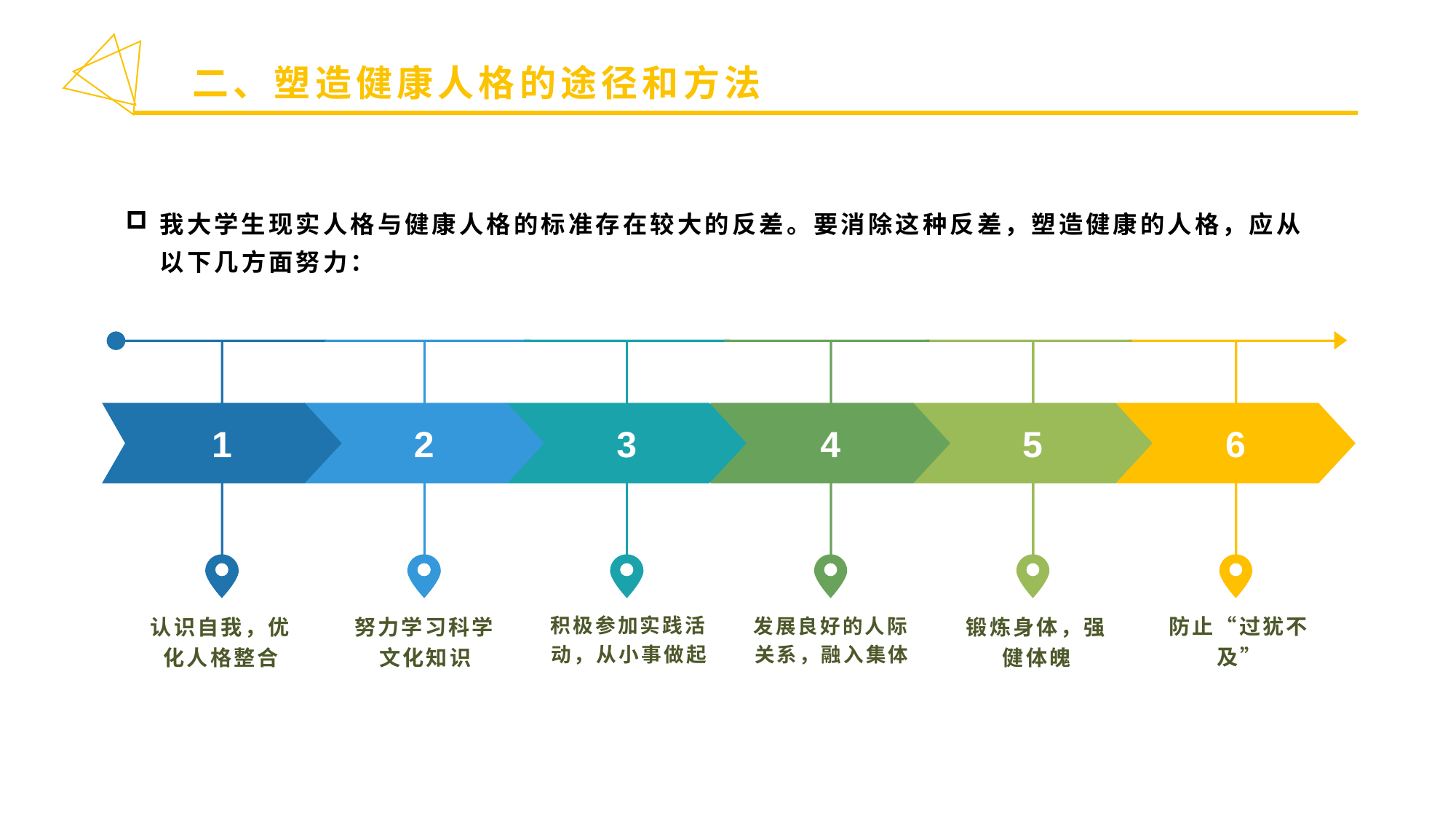

二、塑造健康人格的途径和方法
我大学生现实人格与健康人格的标准存在较大的反差。要消除这种反差，塑造健康的人格，应从以下几方面努力：

1
2
3
4
5
6

防止“过犹不及”
积极参加实践活动，从小事做起
发展良好的人际关系，融入集体
认识自我，优化人格整合
努力学习科学文化知识
锻炼身体，强健体魄